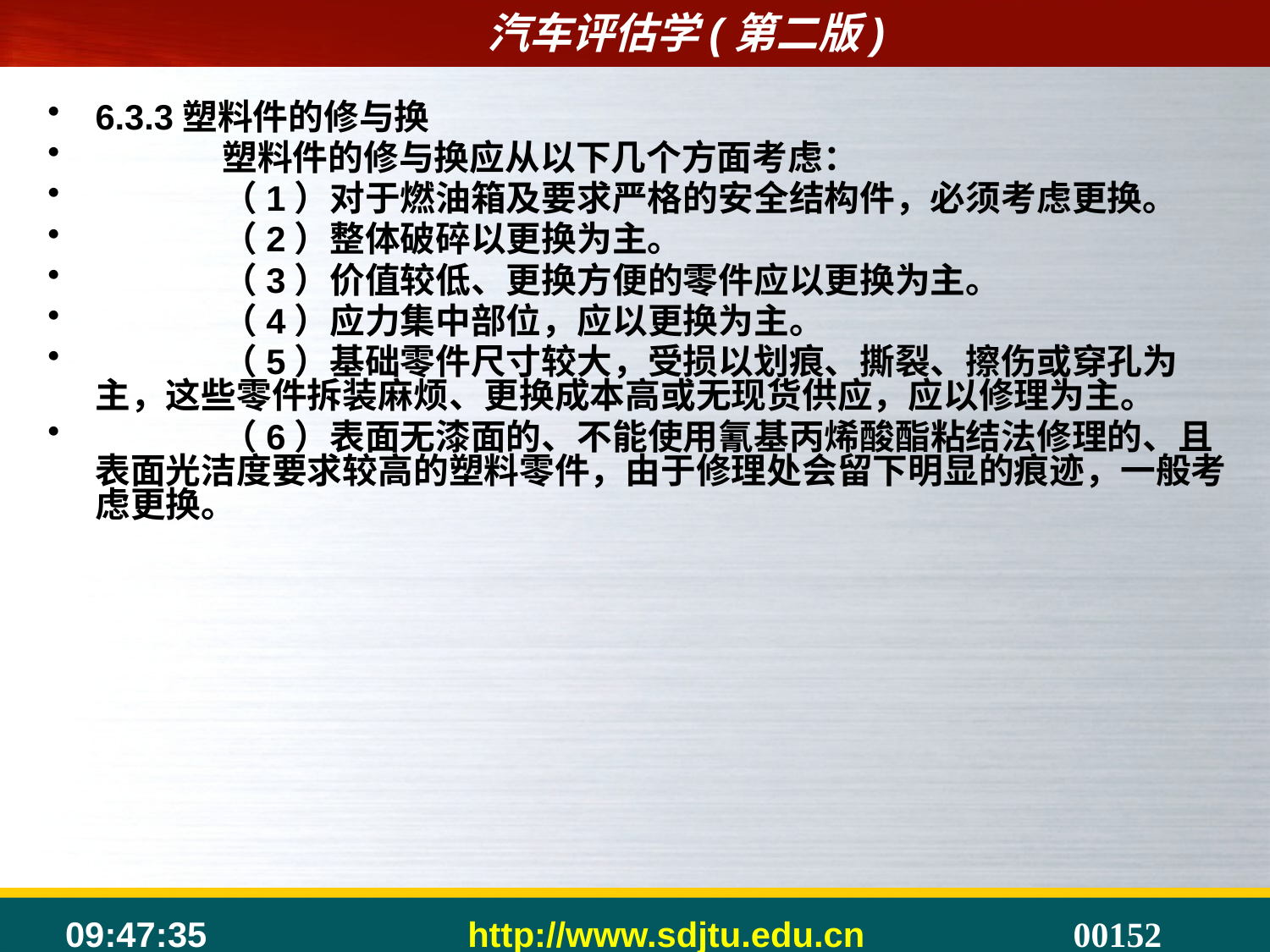

#
6.3.3塑料件的修与换
	塑料件的修与换应从以下几个方面考虑：
	（1）对于燃油箱及要求严格的安全结构件，必须考虑更换。
	（2）整体破碎以更换为主。
	（3）价值较低、更换方便的零件应以更换为主。
	（4）应力集中部位，应以更换为主。
	（5）基础零件尺寸较大，受损以划痕、撕裂、擦伤或穿孔为主，这些零件拆装麻烦、更换成本高或无现货供应，应以修理为主。
	（6）表面无漆面的、不能使用氰基丙烯酸酯粘结法修理的、且表面光洁度要求较高的塑料零件，由于修理处会留下明显的痕迹，一般考虑更换。